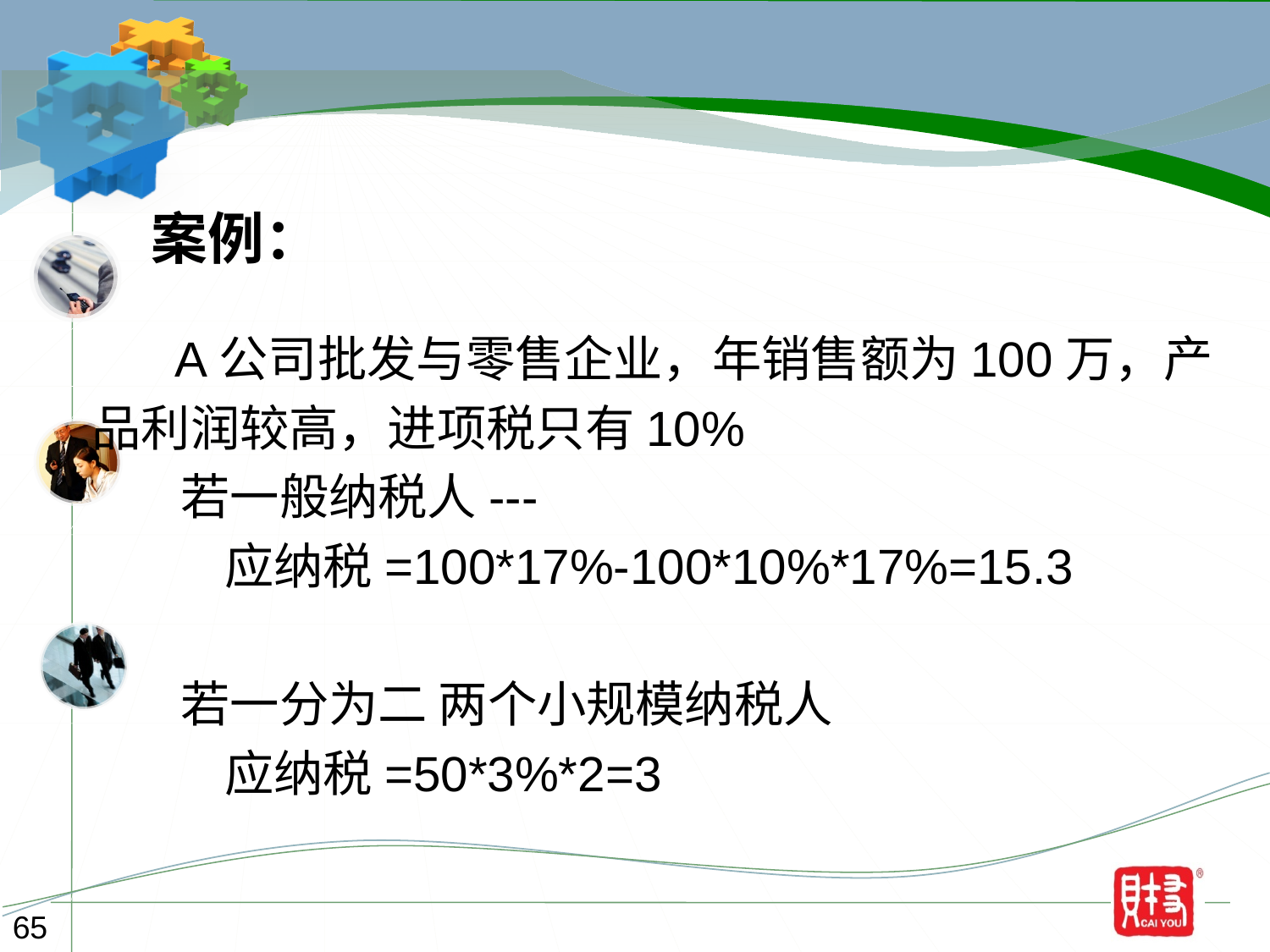

案例：
      A公司批发与零售企业，年销售额为100万，产
品利润较高，进项税只有10%
       若一般纳税人---
           应纳税=100*17%-100*10%*17%=15.3

       若一分为二 两个小规模纳税人
           应纳税=50*3%*2=3
65